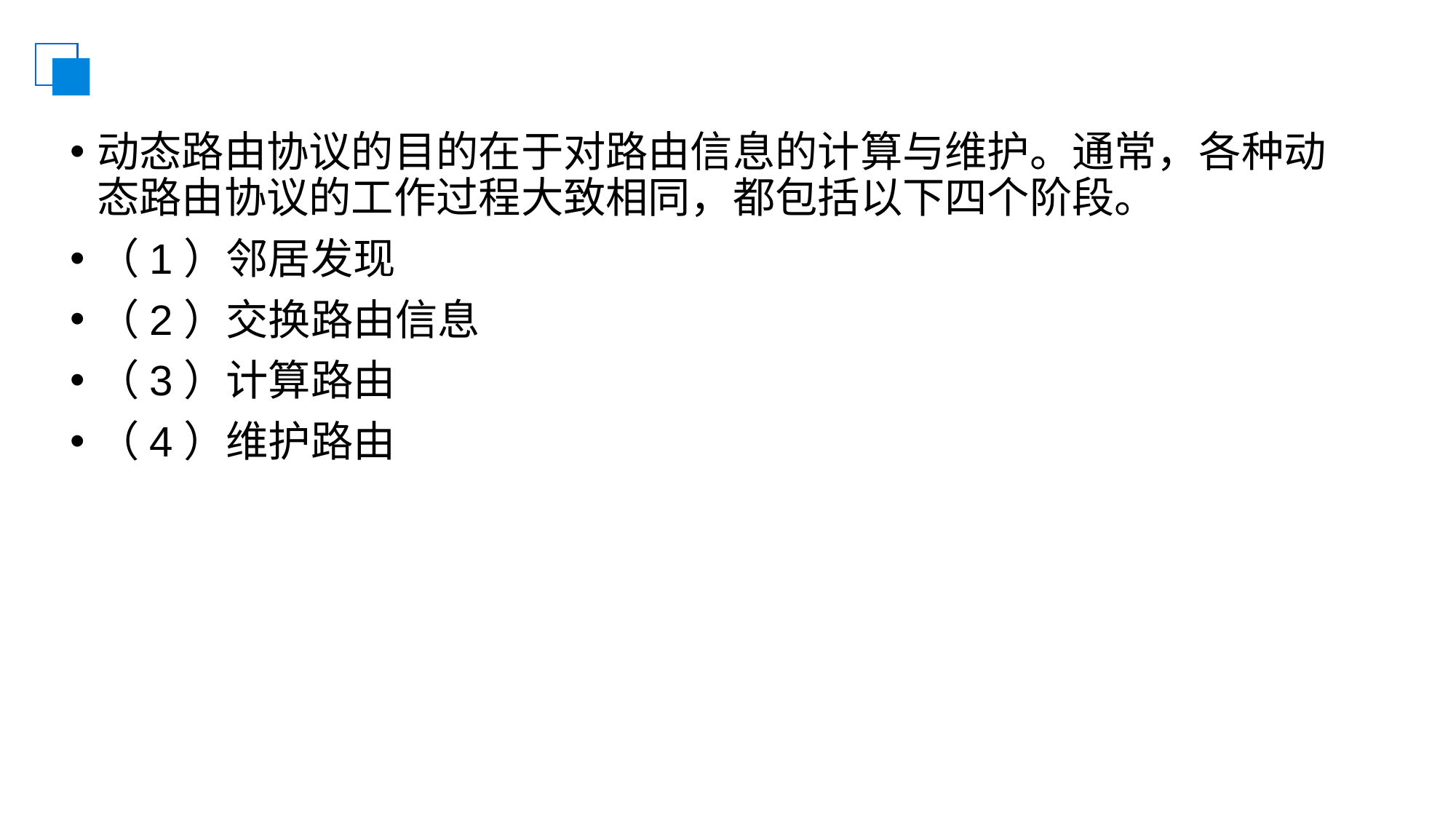

#
动态路由协议的目的在于对路由信息的计算与维护。通常，各种动态路由协议的工作过程大致相同，都包括以下四个阶段。
（1）邻居发现
（2）交换路由信息
（3）计算路由
（4）维护路由